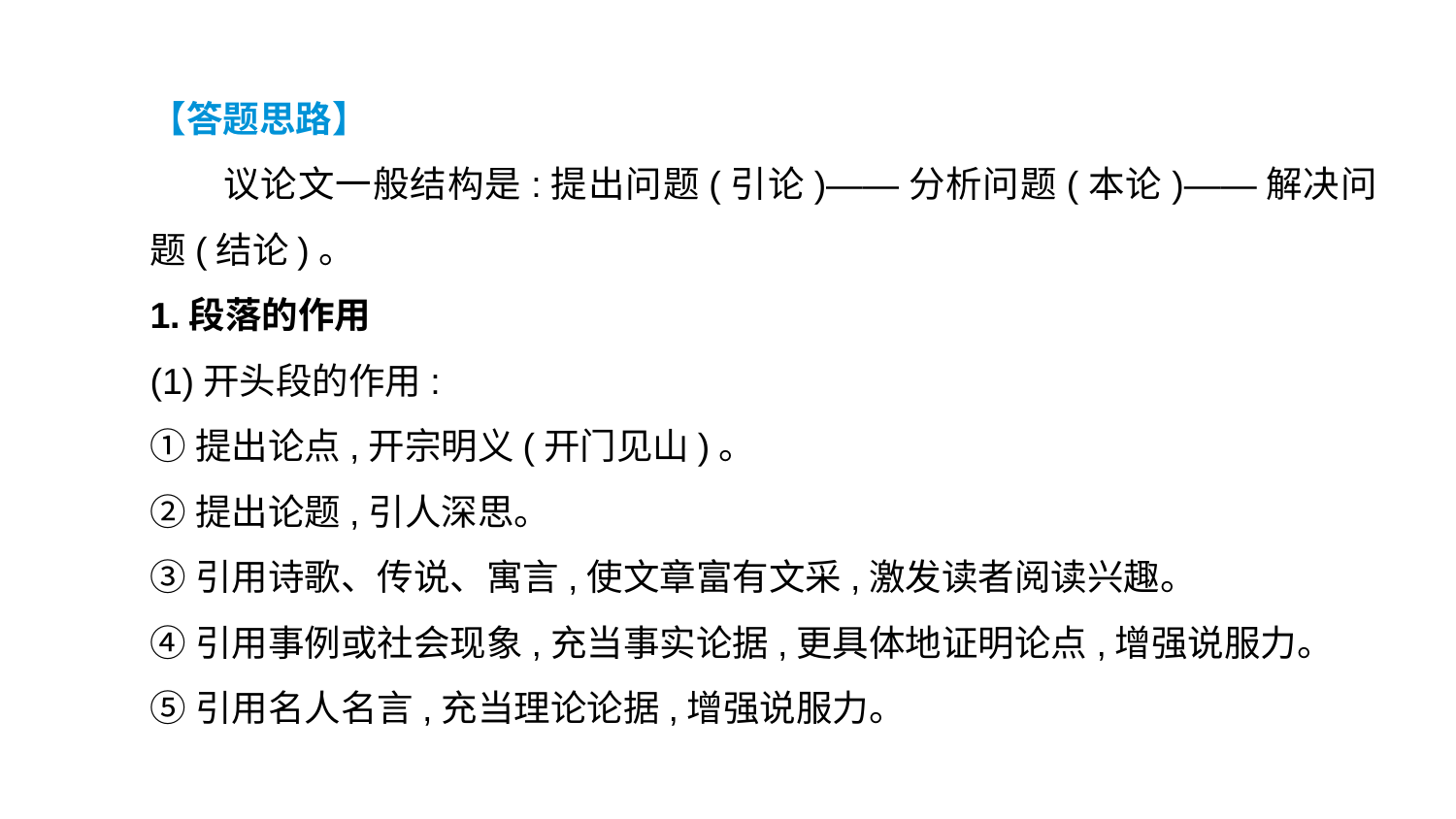

【答题思路】
       议论文一般结构是:提出问题(引论)——分析问题(本论)——解决问题(结论)。
1.段落的作用
(1)开头段的作用:
①提出论点,开宗明义(开门见山)。
②提出论题,引人深思。
③引用诗歌、传说、寓言,使文章富有文采,激发读者阅读兴趣。
④引用事例或社会现象,充当事实论据,更具体地证明论点,增强说服力。
⑤引用名人名言,充当理论论据,增强说服力。